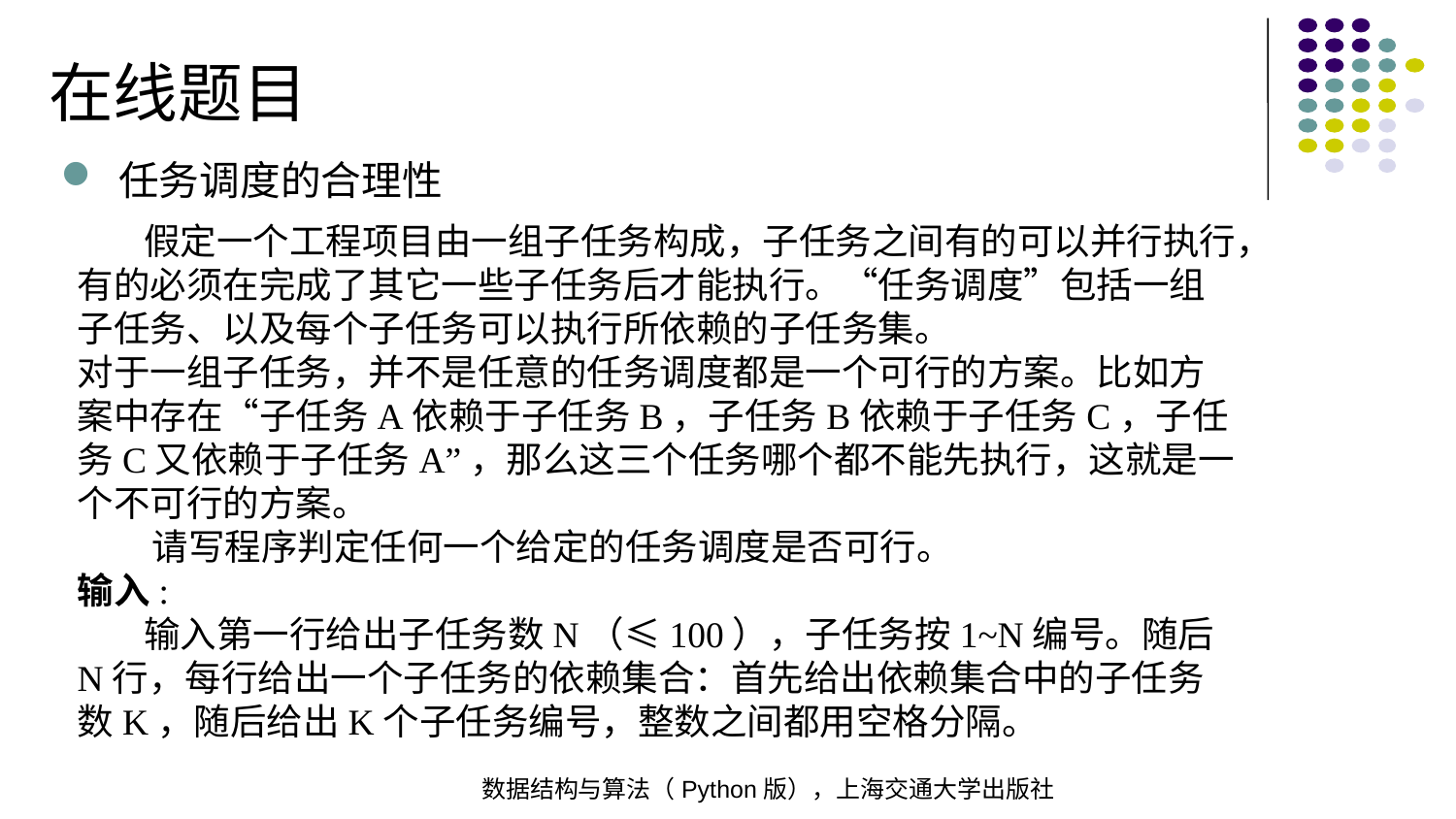

在线题目
任务调度的合理性
       假定一个工程项目由一组子任务构成，子任务之间有的可以并行执行，有的必须在完成了其它一些子任务后才能执行。“任务调度”包括一组子任务、以及每个子任务可以执行所依赖的子任务集。
对于一组子任务，并不是任意的任务调度都是一个可行的方案。比如方案中存在“子任务A依赖于子任务B，子任务B依赖于子任务C，子任务C又依赖于子任务A”，那么这三个任务哪个都不能先执行，这就是一个不可行的方案。
        请写程序判定任何一个给定的任务调度是否可行。
输入:
       输入第一行给出子任务数N（≤100），子任务按1~N编号。随后N行，每行给出一个子任务的依赖集合：首先给出依赖集合中的子任务数K，随后给出K个子任务编号，整数之间都用空格分隔。